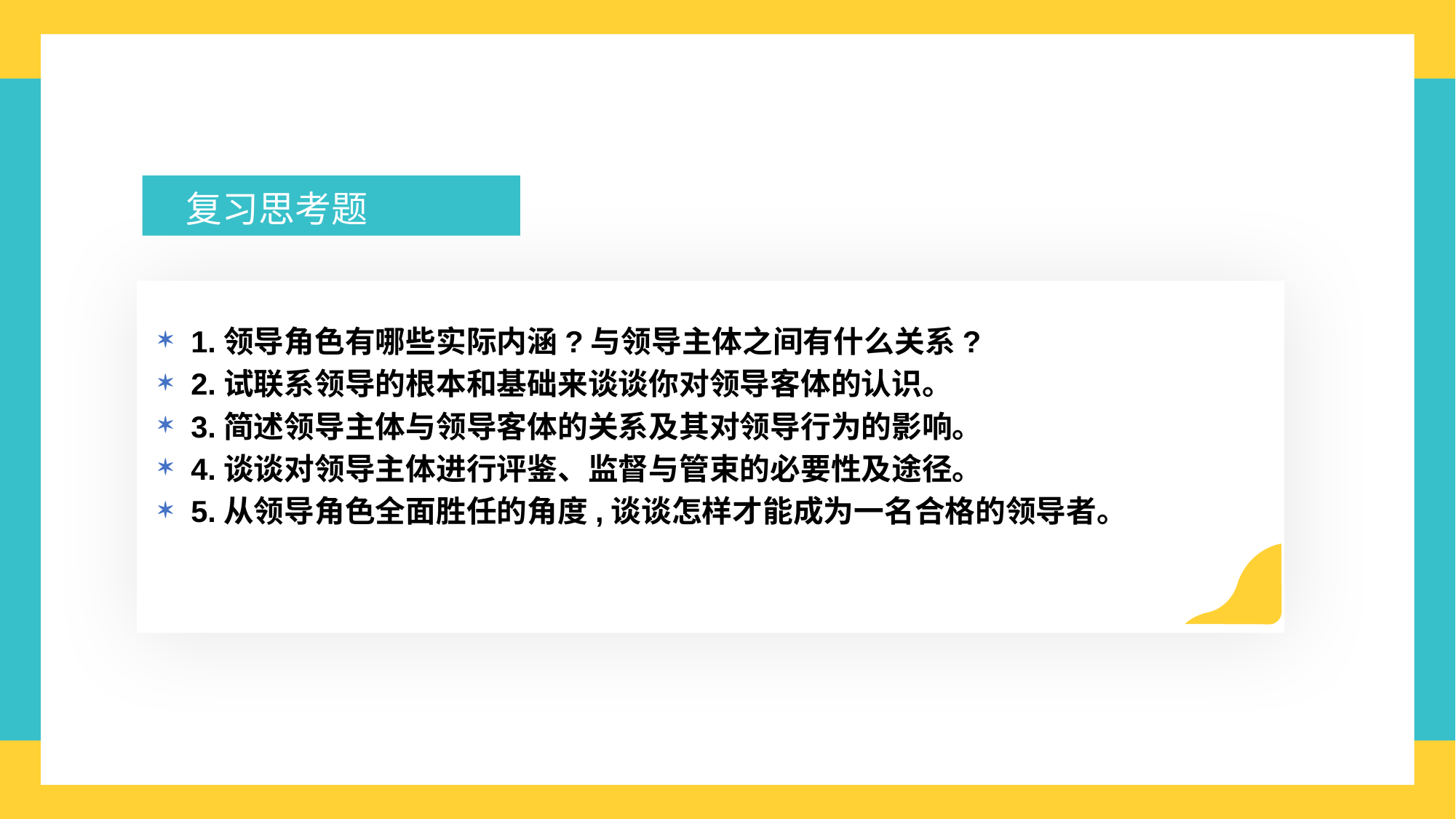

复习思考题

1.领导角色有哪些实际内涵?与领导主体之间有什么关系?
2.试联系领导的根本和基础来谈谈你对领导客体的认识。
3.简述领导主体与领导客体的关系及其对领导行为的影响。
4.谈谈对领导主体进行评鉴、监督与管束的必要性及途径。
5.从领导角色全面胜任的角度,谈谈怎样才能成为一名合格的领导者。